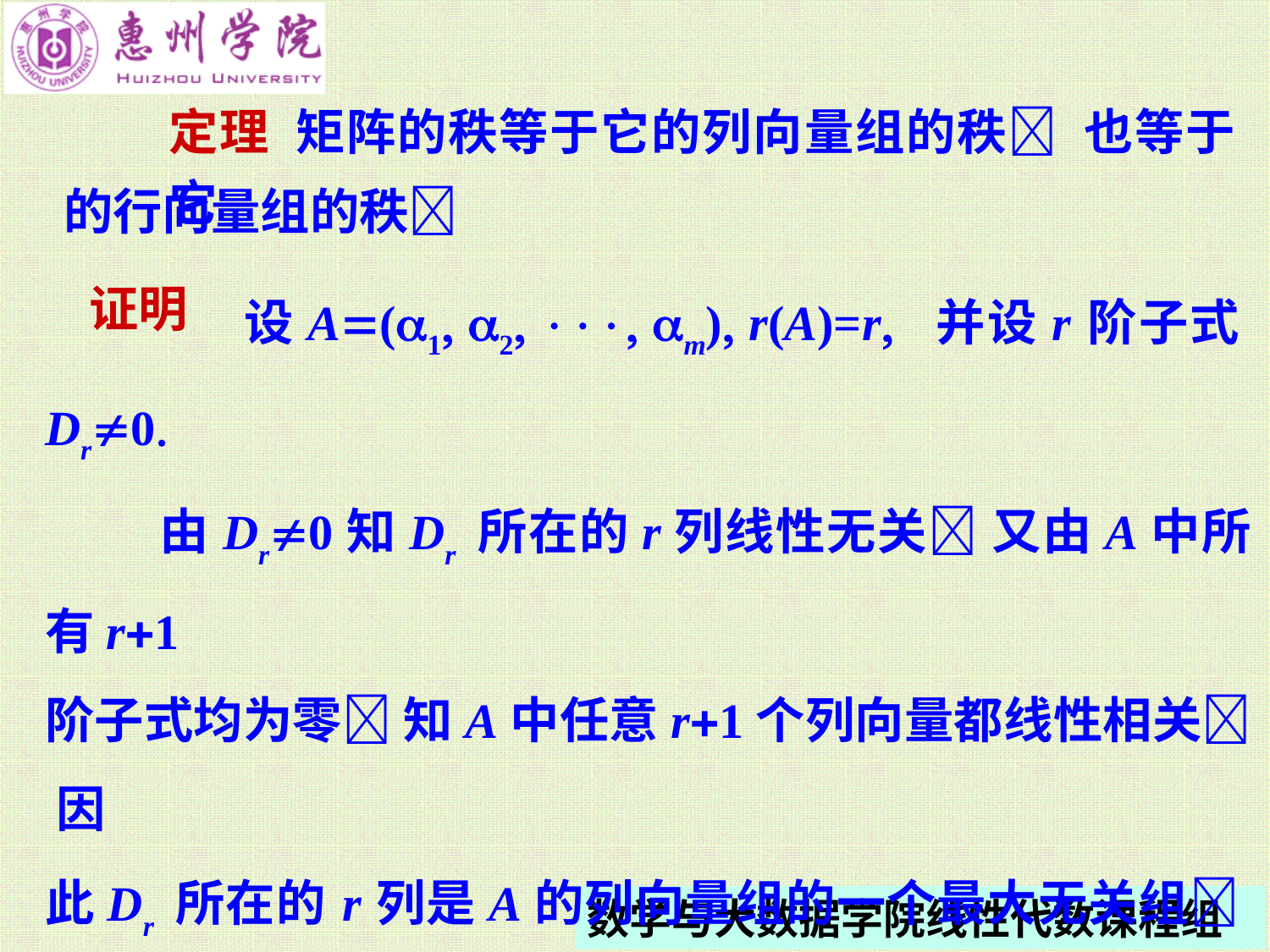

定理  矩阵的秩等于它的列向量组的秩,  也等于它
的行向量组的秩.
              设A=(α1, α2, ⋅⋅⋅, αm), r(A)=r,  并设 r 阶子式Dr≠0.
        由Dr≠0知Dr 所在的r列线性无关; 又由A中所有r+1
阶子式均为零, 知A中任意r+1个列向量都线性相关.  因
此Dr 所在的 r 列是A的列向量组的一个最大无关组,  所
以A的列向量组的秩等于r .
        类似可证矩阵A的行向量组的秩也等于r(A).
证明